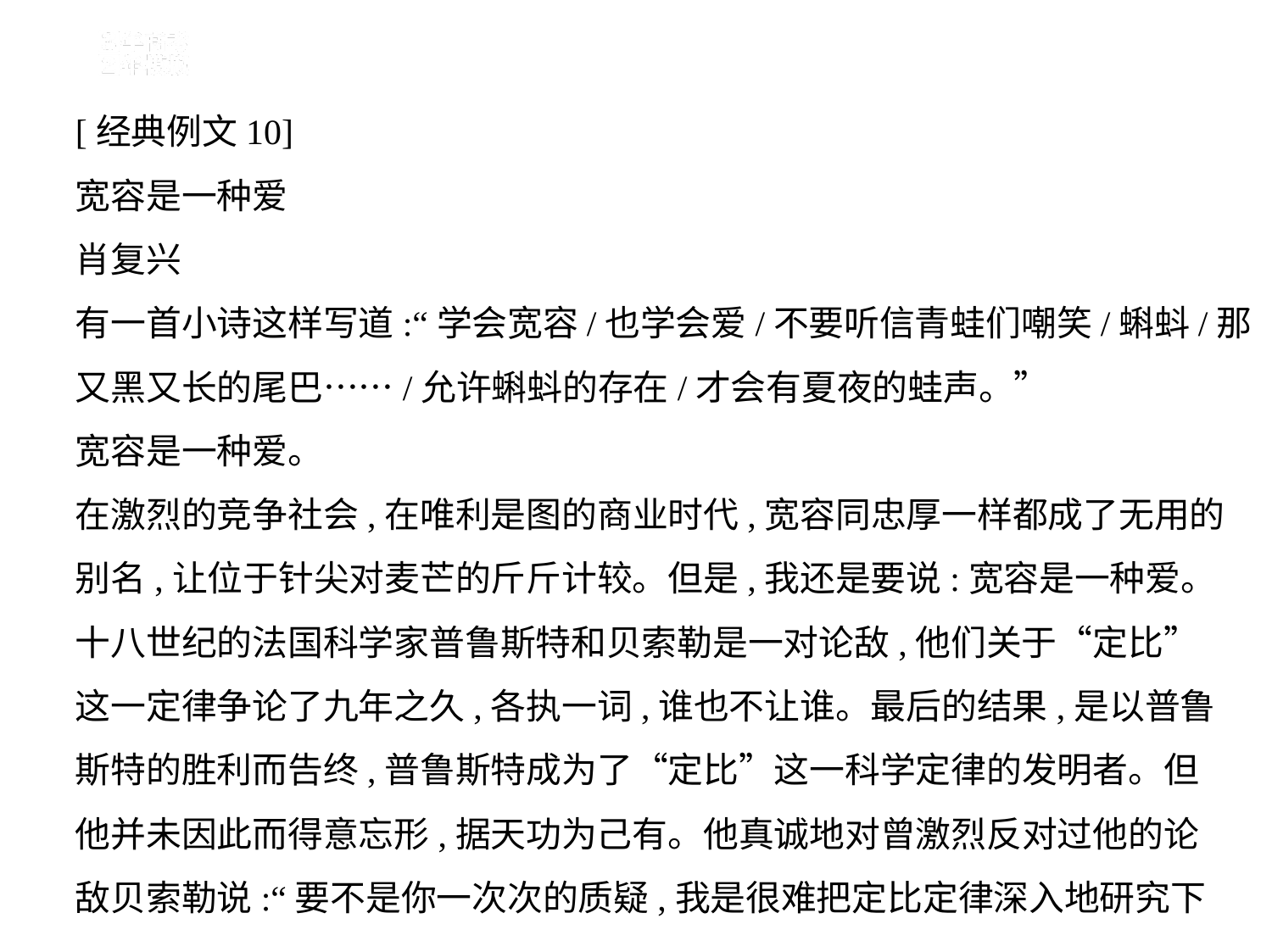

[经典例文10]
宽容是一种爱
肖复兴
有一首小诗这样写道:“学会宽容/也学会爱/不要听信青蛙们嘲笑/蝌蚪/那
又黑又长的尾巴……/允许蝌蚪的存在/才会有夏夜的蛙声。”
宽容是一种爱。
在激烈的竞争社会,在唯利是图的商业时代,宽容同忠厚一样都成了无用的
别名,让位于针尖对麦芒的斤斤计较。但是,我还是要说:宽容是一种爱。
十八世纪的法国科学家普鲁斯特和贝索勒是一对论敌,他们关于“定比”
这一定律争论了九年之久,各执一词,谁也不让谁。最后的结果,是以普鲁
斯特的胜利而告终,普鲁斯特成为了“定比”这一科学定律的发明者。但
他并未因此而得意忘形,据天功为己有。他真诚地对曾激烈反对过他的论
敌贝索勒说:“要不是你一次次的质疑,我是很难把定比定律深入地研究下